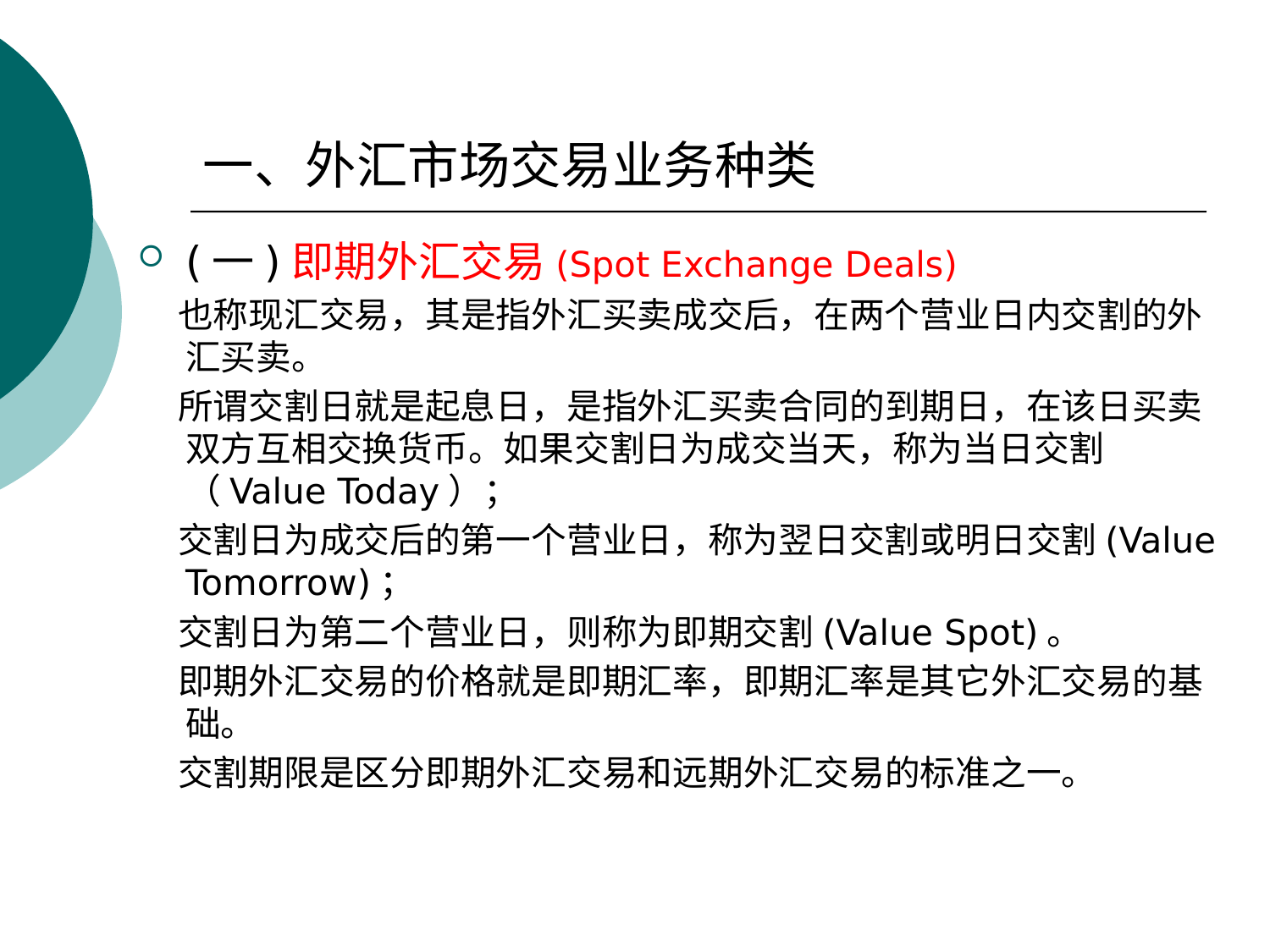

# 一、外汇市场交易业务种类
(一)即期外汇交易(Spot Exchange Deals)
    也称现汇交易，其是指外汇买卖成交后，在两个营业日内交割的外汇买卖。
    所谓交割日就是起息日，是指外汇买卖合同的到期日，在该日买卖双方互相交换货币。如果交割日为成交当天，称为当日交割（Value Today）；
    交割日为成交后的第一个营业日，称为翌日交割或明日交割(Value Tomorrow)；
    交割日为第二个营业日，则称为即期交割(Value Spot)。
    即期外汇交易的价格就是即期汇率，即期汇率是其它外汇交易的基础。
    交割期限是区分即期外汇交易和远期外汇交易的标准之一。